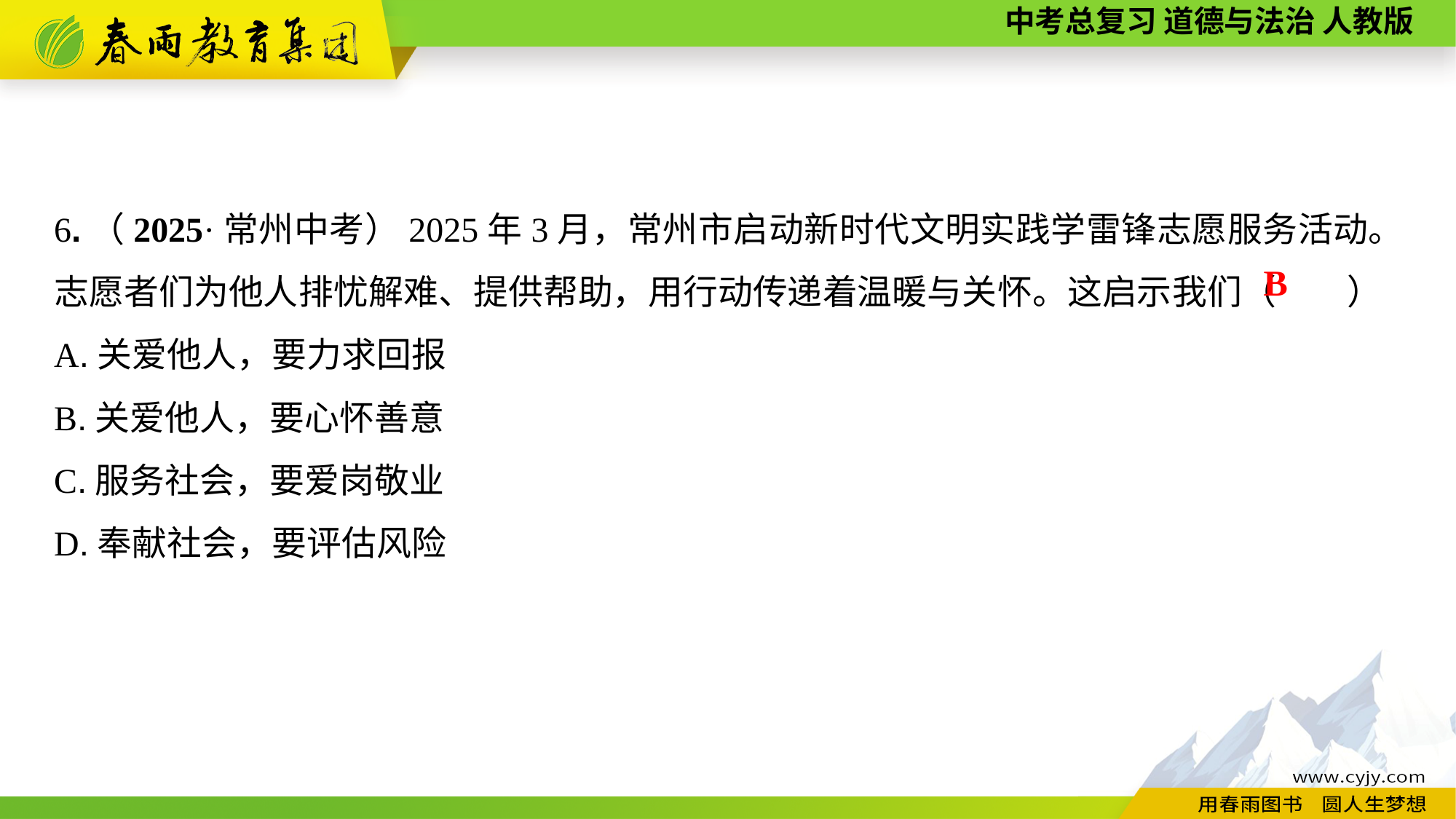

6.（2025·常州中考）2025年3月，常州市启动新时代文明实践学雷锋志愿服务活动。志愿者们为他人排忧解难、提供帮助，用行动传递着温暖与关怀。这启示我们（　　）
A.关爱他人，要力求回报
B.关爱他人，要心怀善意
C.服务社会，要爱岗敬业
D.奉献社会，要评估风险
B